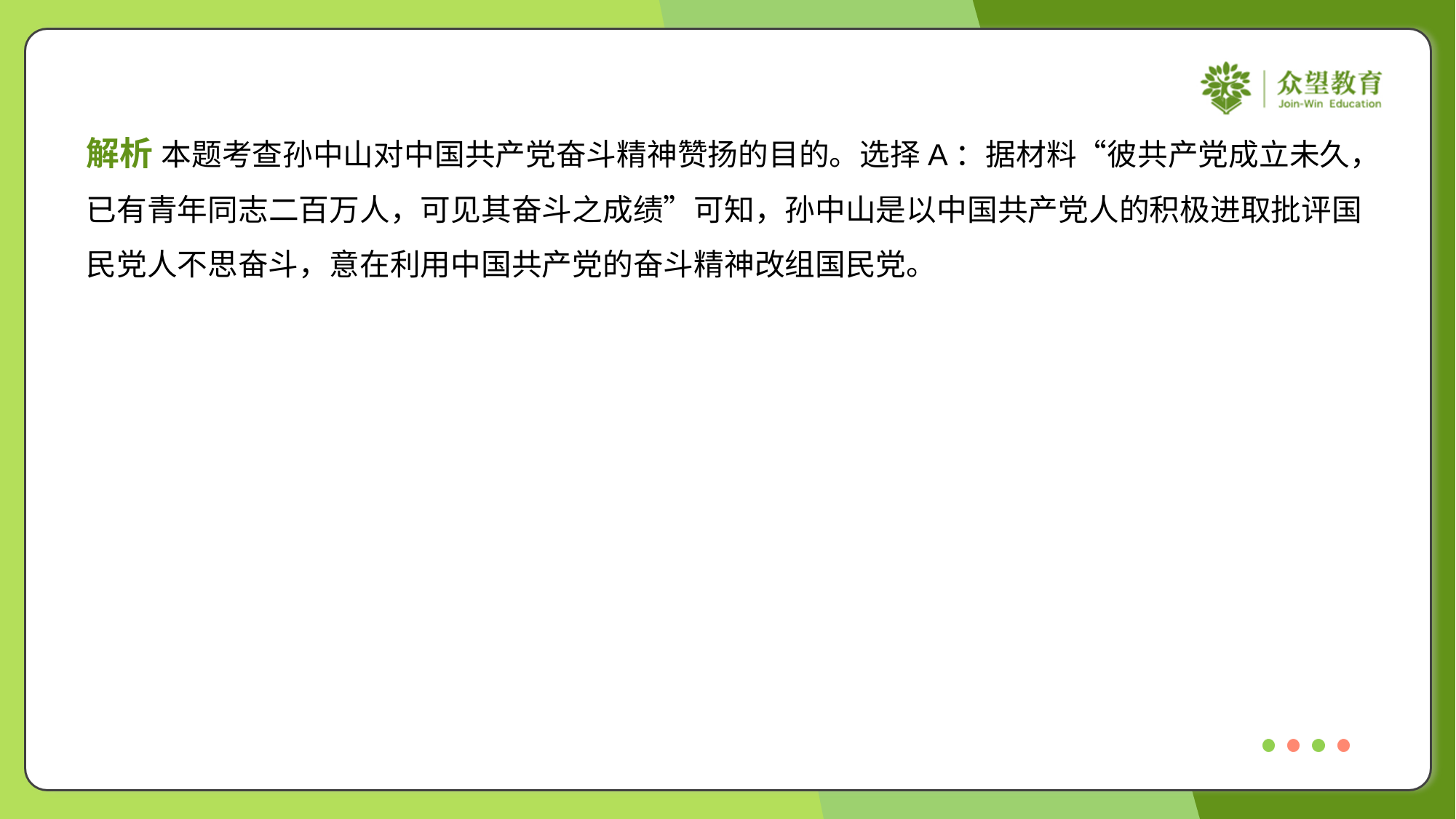

解析 本题考查孙中山对中国共产党奋斗精神赞扬的目的。选择A：据材料“彼共产党成立未久，
已有青年同志二百万人，可见其奋斗之成绩”可知，孙中山是以中国共产党人的积极进取批评国
民党人不思奋斗，意在利用中国共产党的奋斗精神改组国民党。